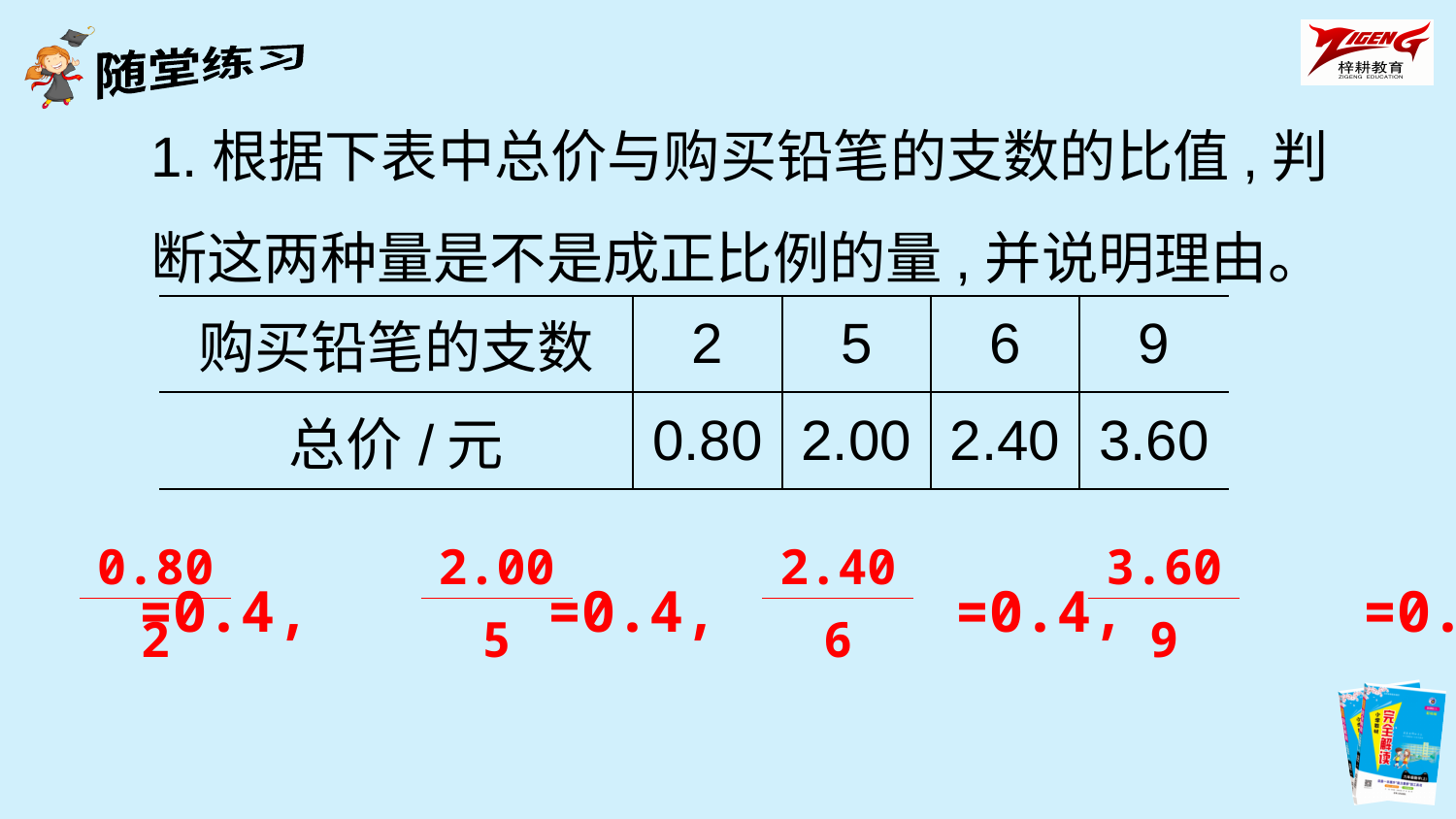

1.根据下表中总价与购买铅笔的支数的比值,判断这两种量是不是成正比例的量,并说明理由。
| 购买铅笔的支数 | 2 | 5 | 6 | 9 |
| --- | --- | --- | --- | --- |
| 总价/元 | 0.80 | 2.00 | 2.40 | 3.60 |
| 0.80 |
| --- |
| 2 |
| 2.00 |
| --- |
| 5 |
| 2.40 |
| --- |
| 6 |
| 3.60 |
| --- |
| 9 |
=0.4,       =0.4,       =0.4,       =0.4